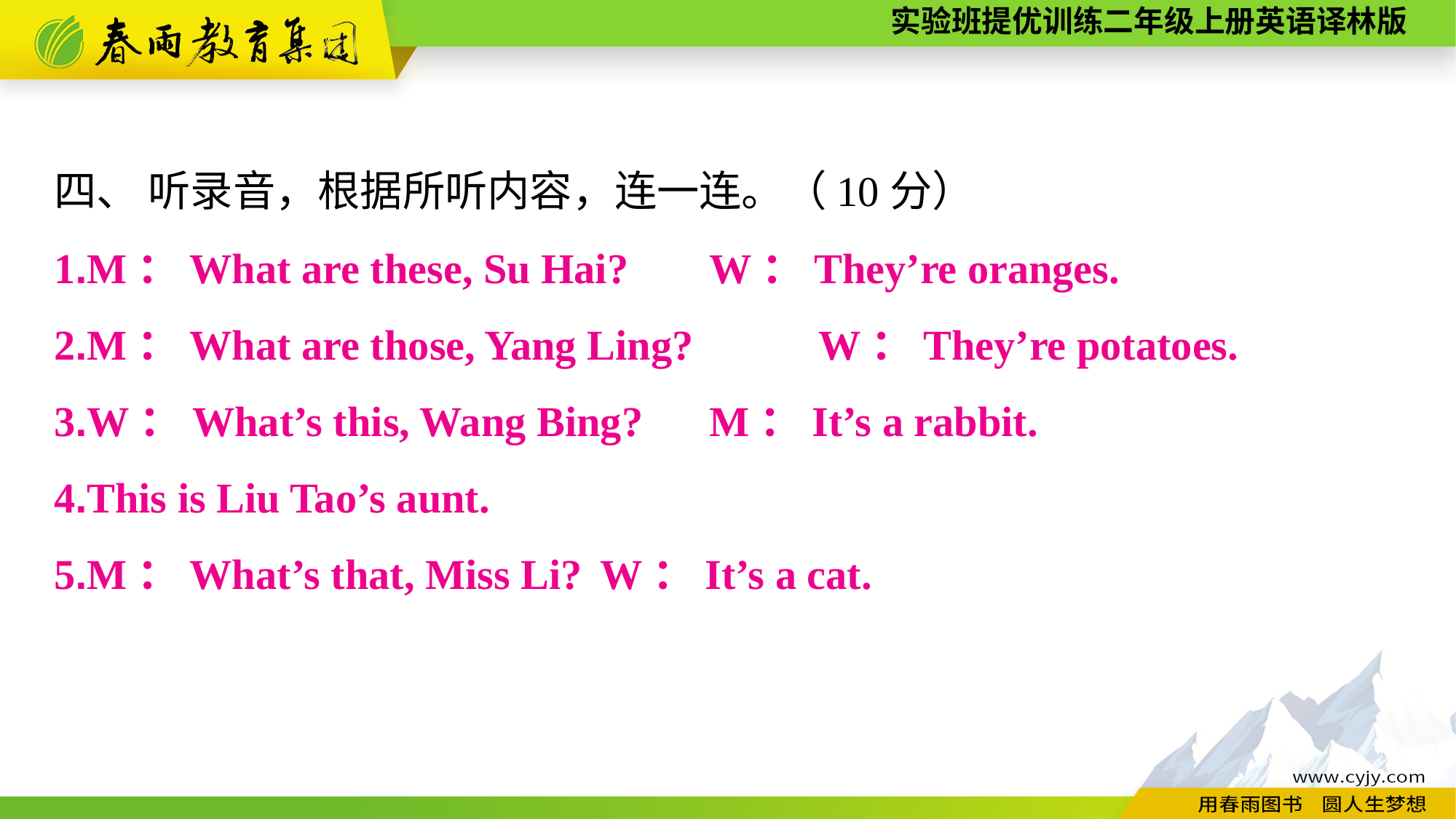

四、 听录音，根据所听内容，连一连。（10分）
1.M：What are these, Su Hai?       	W：They’re oranges.
2.M：What are those, Yang Ling?  	W：They’re potatoes.
3.W：What’s this, Wang Bing?   	M：It’s a rabbit.
4.This is Liu Tao’s aunt.
5.M：What’s that, Miss Li? 	W：It’s a cat.